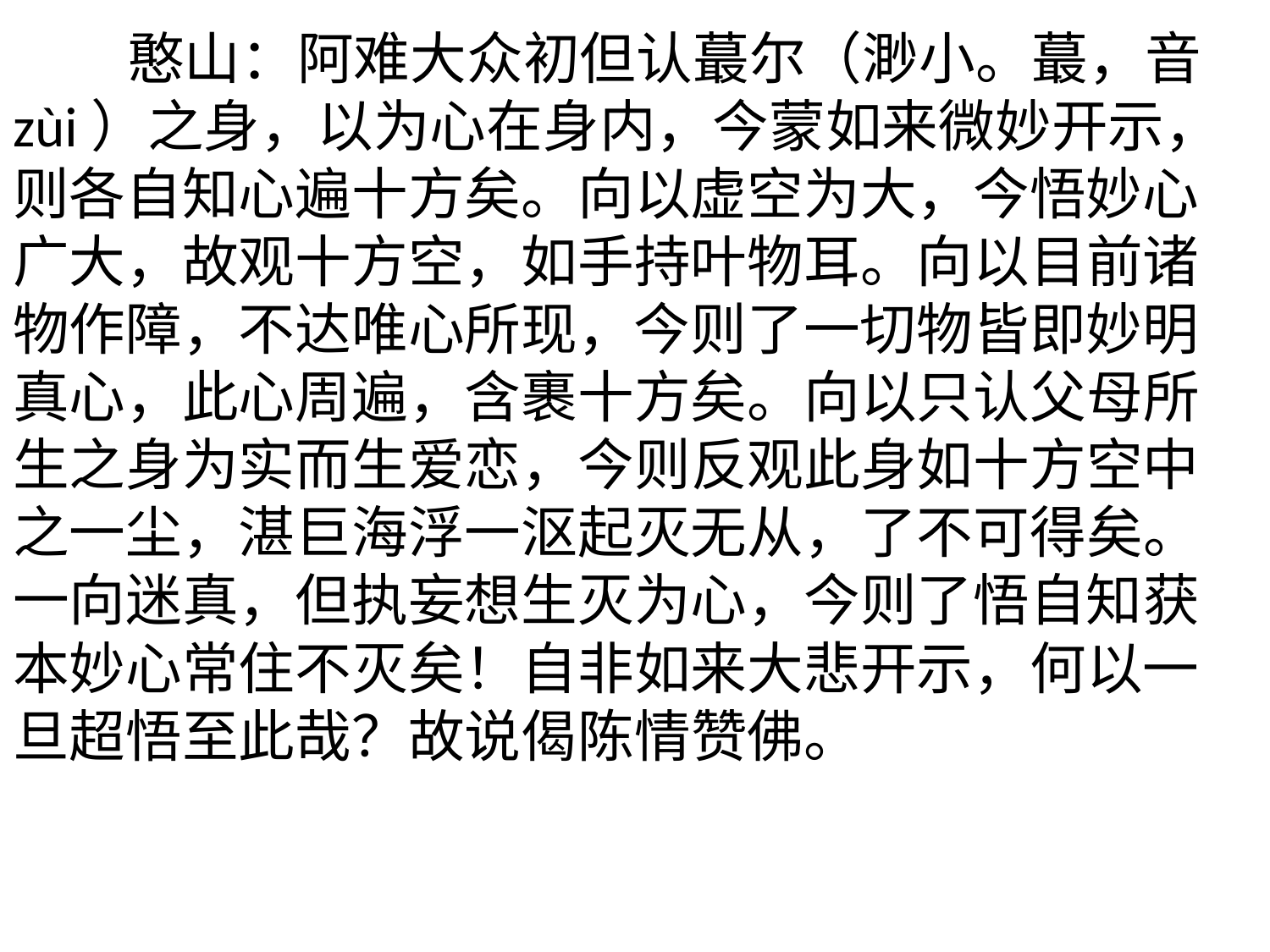

憨山：阿难大众初但认蕞尔（渺小。蕞，音zùi）之身，以为心在身内，今蒙如来微妙开示，则各自知心遍十方矣。向以虚空为大，今悟妙心广大，故观十方空，如手持叶物耳。向以目前诸物作障，不达唯心所现，今则了一切物皆即妙明真心，此心周遍，含裹十方矣。向以只认父母所生之身为实而生爱恋，今则反观此身如十方空中之一尘，湛巨海浮一沤起灭无从，了不可得矣。一向迷真，但执妄想生灭为心，今则了悟自知获本妙心常住不灭矣！自非如来大悲开示，何以一旦超悟至此哉？故说偈陈情赞佛。